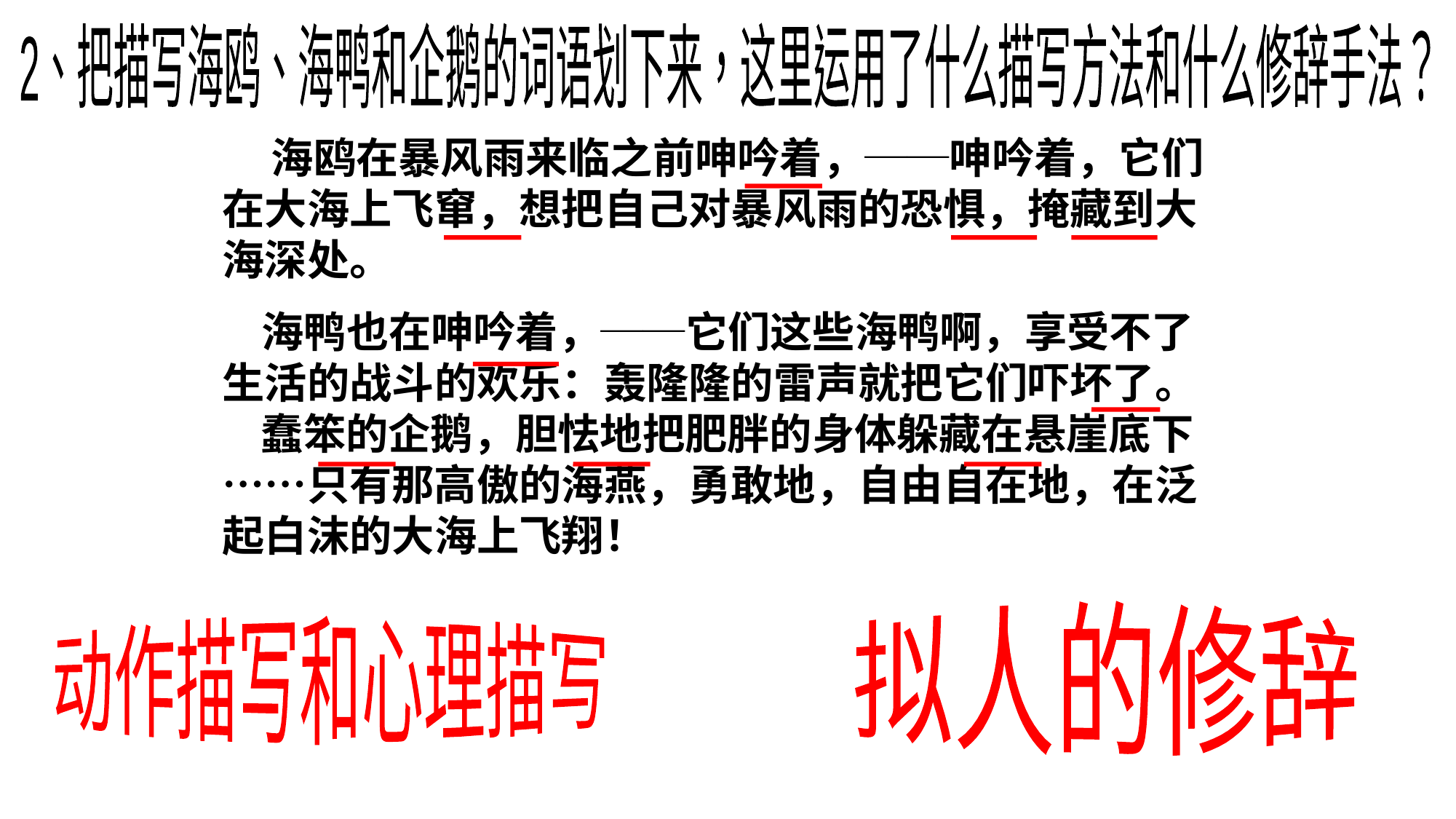

2、把描写海鸥、海鸭和企鹅的词语划下来，这里运用了什么描写方法和什么修辞手法？

    海鸥在暴风雨来临之前呻吟着，──呻吟着，它们在大海上飞窜，想把自己对暴风雨的恐惧，掩藏到大海深处。
   海鸭也在呻吟着，──它们这些海鸭啊，享受不了生活的战斗的欢乐：轰隆隆的雷声就把它们吓坏了。
    蠢笨的企鹅，胆怯地把肥胖的身体躲藏在悬崖底下……只有那高傲的海燕，勇敢地，自由自在地，在泛起白沫的大海上飞翔！

拟人的修辞
动作描写和心理描写